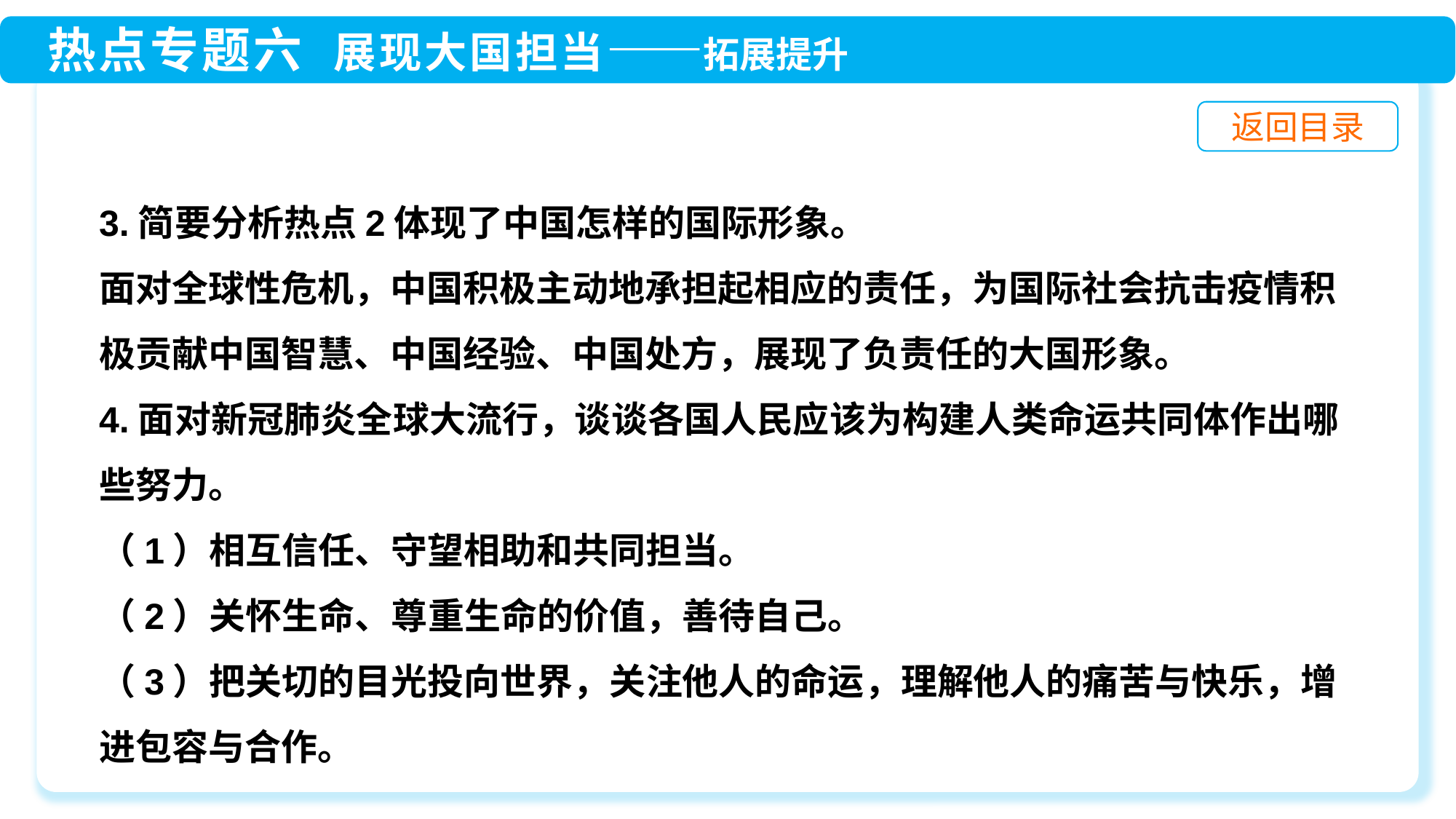

3.简要分析热点2体现了中国怎样的国际形象。
面对全球性危机，中国积极主动地承担起相应的责任，为国际社会抗击疫情积极贡献中国智慧、中国经验、中国处方，展现了负责任的大国形象。
4.面对新冠肺炎全球大流行，谈谈各国人民应该为构建人类命运共同体作出哪些努力。
（1）相互信任、守望相助和共同担当。
（2）关怀生命、尊重生命的价值，善待自己。
（3）把关切的目光投向世界，关注他人的命运，理解他人的痛苦与快乐，增进包容与合作。